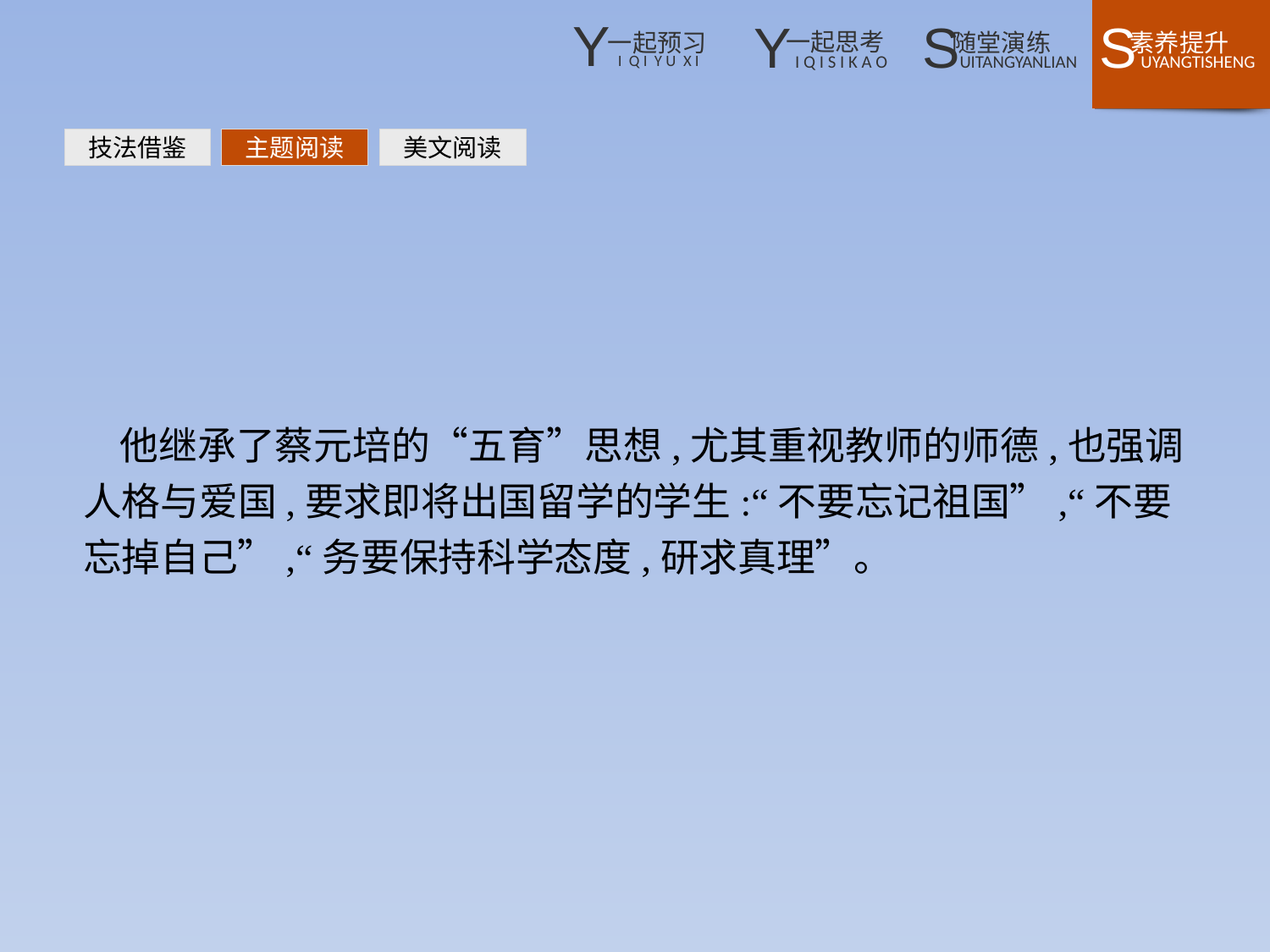

技法借鉴
主题阅读
美文阅读
他继承了蔡元培的“五育”思想,尤其重视教师的师德,也强调人格与爱国,要求即将出国留学的学生:“不要忘记祖国”,“不要忘掉自己”,“务要保持科学态度,研求真理”。